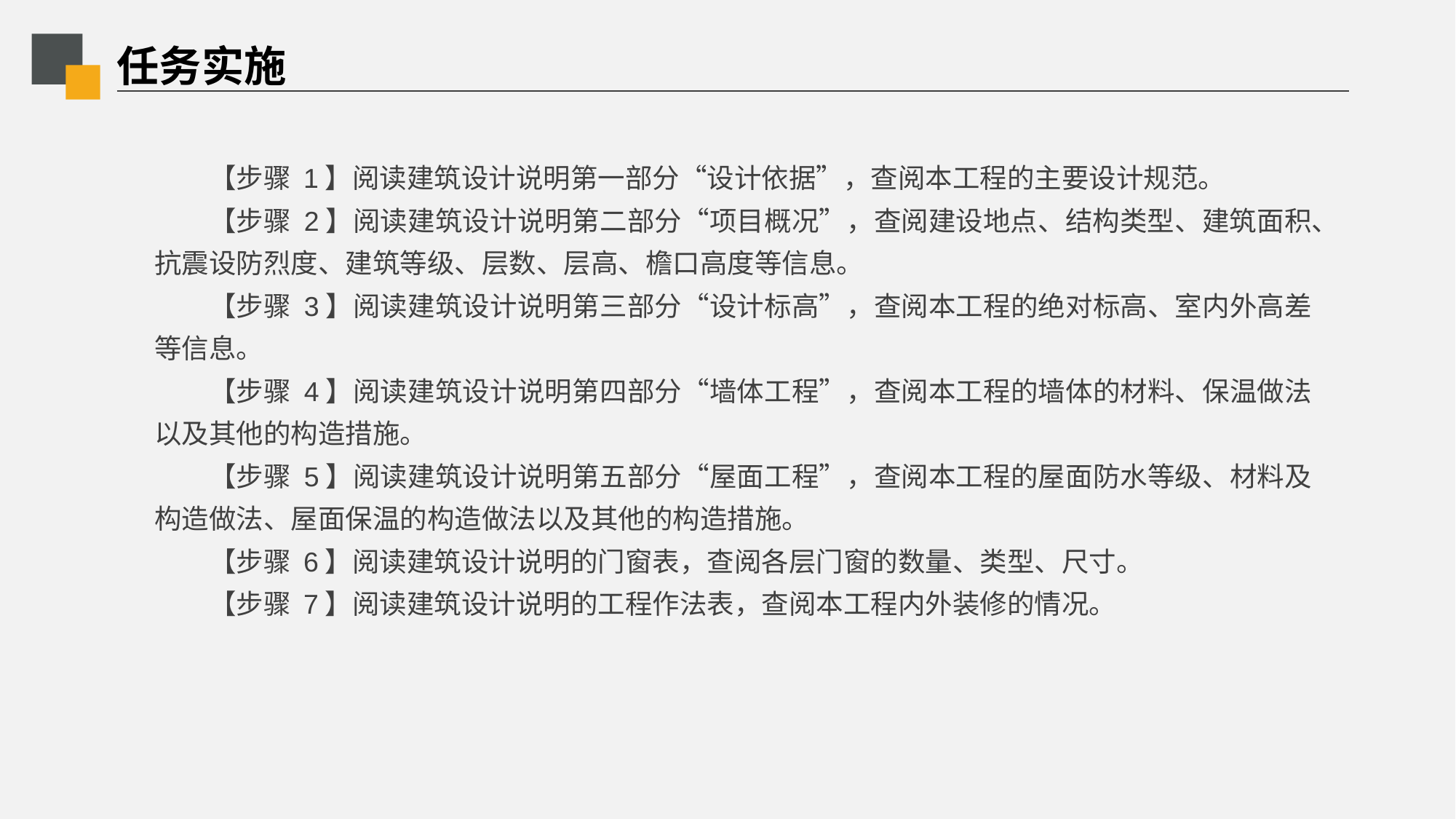

# 任务实施
【步骤 1】阅读建筑设计说明第一部分“设计依据”，查阅本工程的主要设计规范。
【步骤 2】阅读建筑设计说明第二部分“项目概况”，查阅建设地点、结构类型、建筑面积、抗震设防烈度、建筑等级、层数、层高、檐口高度等信息。
【步骤 3】阅读建筑设计说明第三部分“设计标高”，查阅本工程的绝对标高、室内外高差等信息。
【步骤 4】阅读建筑设计说明第四部分“墙体工程”，查阅本工程的墙体的材料、保温做法以及其他的构造措施。
【步骤 5】阅读建筑设计说明第五部分“屋面工程”，查阅本工程的屋面防水等级、材料及构造做法、屋面保温的构造做法以及其他的构造措施。
【步骤 6】阅读建筑设计说明的门窗表，查阅各层门窗的数量、类型、尺寸。
【步骤 7】阅读建筑设计说明的工程作法表，查阅本工程内外装修的情况。